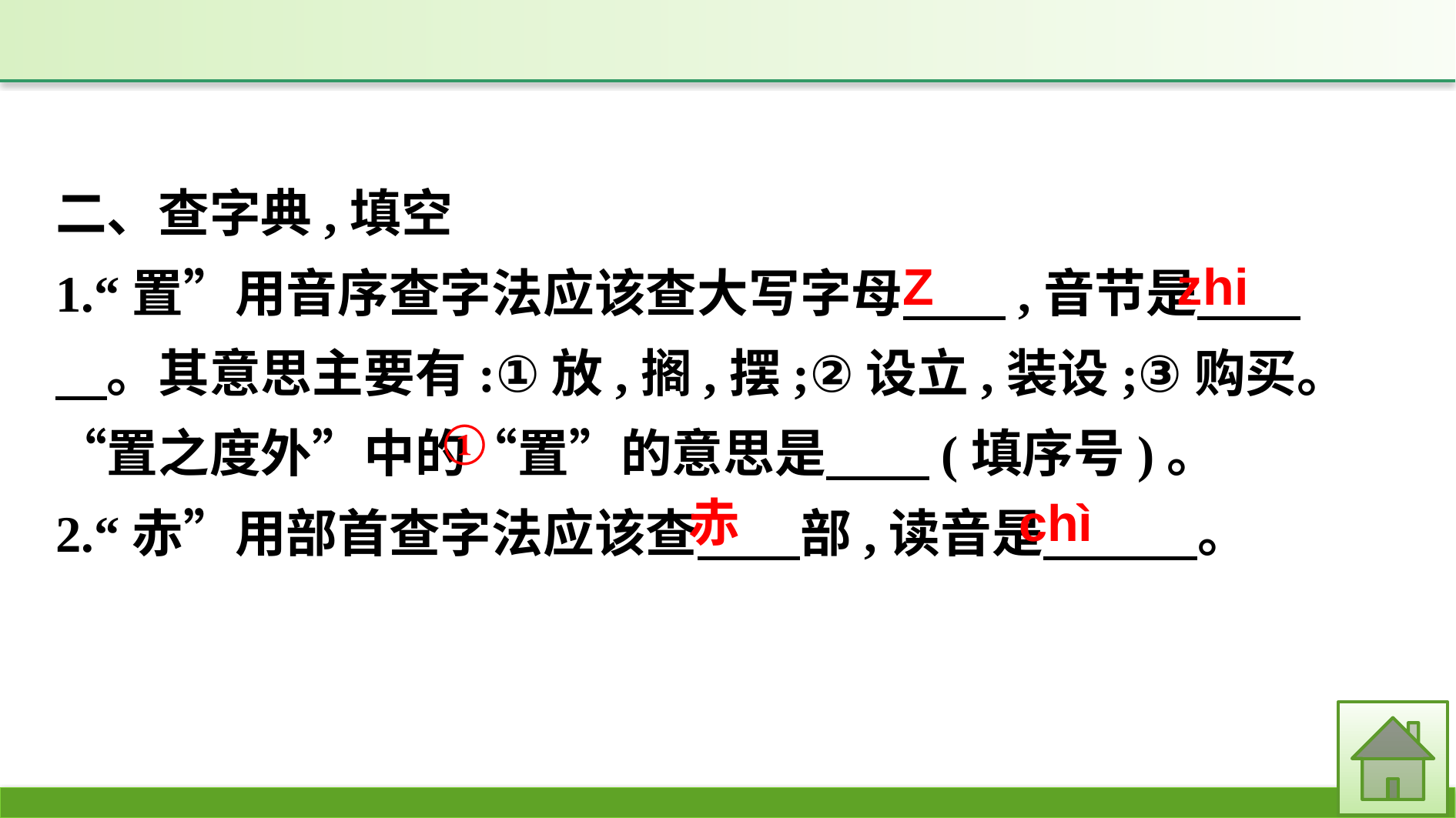

二、查字典,填空
1.“置”用音序查字法应该查大写字母　　,音节是　　　。其意思主要有:①放,搁,摆;②设立,装设;③购买。“置之度外”中的“置”的意思是　　(填序号)。
2.“赤”用部首查字法应该查　　部,读音是　　　。
zhi
Z
①
chì
赤